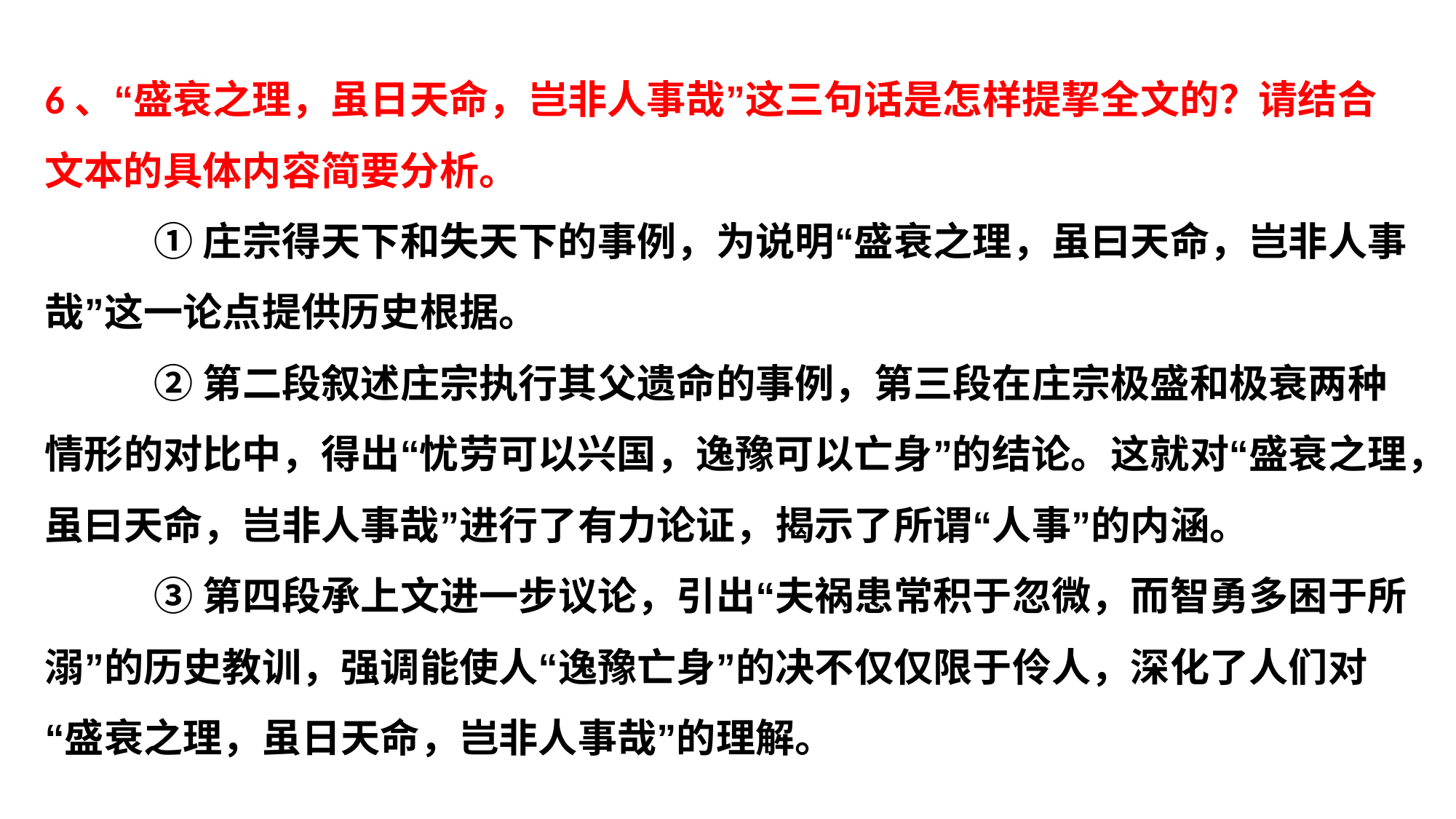

6、“盛衰之理，虽日天命，岂非人事哉”这三句话是怎样提挈全文的？请结合文本的具体内容简要分析。
	①庄宗得天下和失天下的事例，为说明“盛衰之理，虽曰天命，岂非人事哉”这一论点提供历史根据。
	②第二段叙述庄宗执行其父遗命的事例，第三段在庄宗极盛和极衰两种情形的对比中，得出“忧劳可以兴国，逸豫可以亡身”的结论。这就对“盛衰之理，虽曰天命，岂非人事哉”进行了有力论证，揭示了所谓“人事”的内涵。
	③第四段承上文进一步议论，引出“夫祸患常积于忽微，而智勇多困于所溺”的历史教训，强调能使人“逸豫亡身”的决不仅仅限于伶人，深化了人们对“盛衰之理，虽日天命，岂非人事哉”的理解。